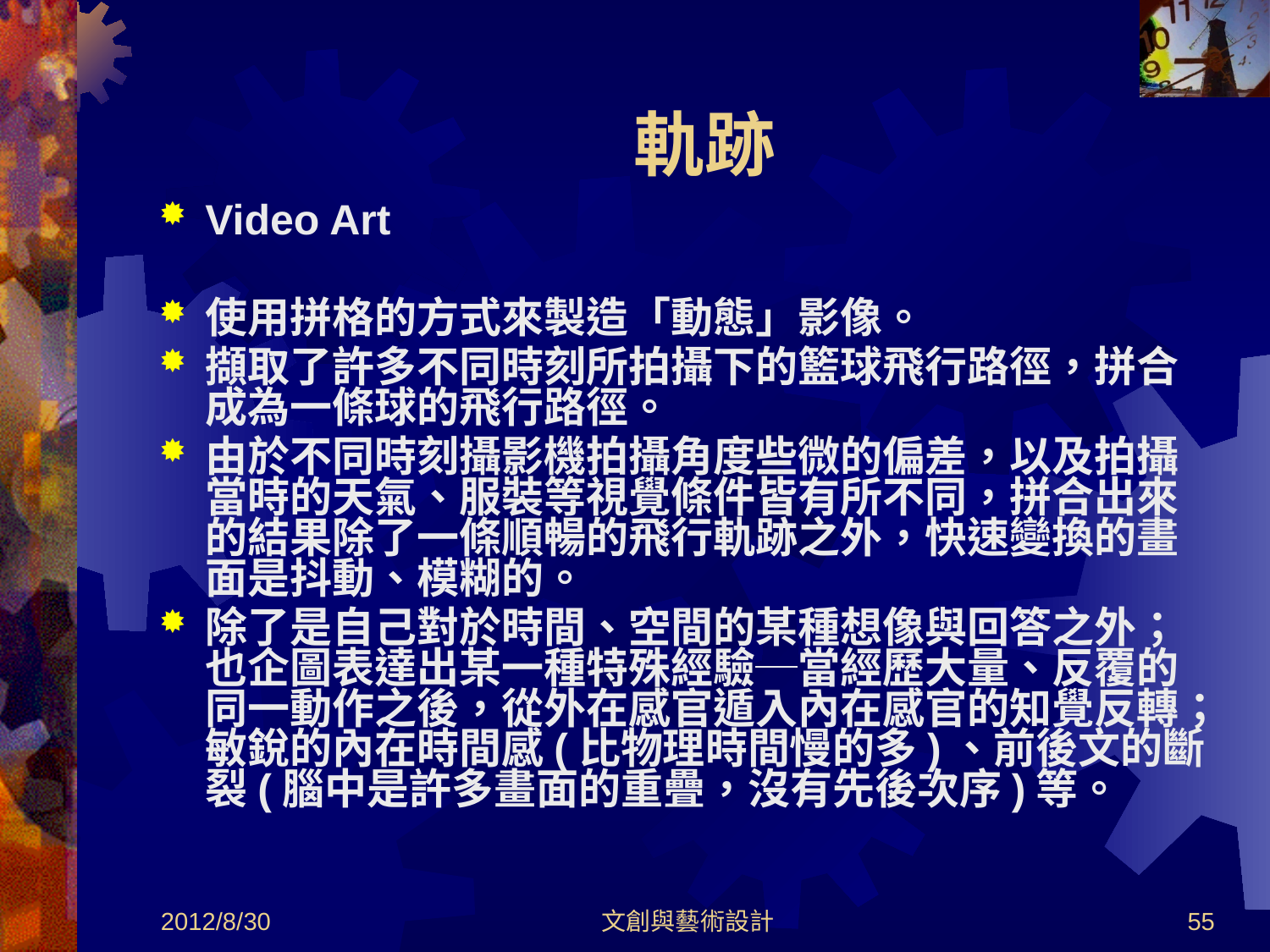

# 軌跡
Video Art

使用拼格的方式來製造「動態」影像。
擷取了許多不同時刻所拍攝下的籃球飛行路徑，拼合成為一條球的飛行路徑。
由於不同時刻攝影機拍攝角度些微的偏差，以及拍攝當時的天氣、服裝等視覺條件皆有所不同，拼合出來的結果除了一條順暢的飛行軌跡之外，快速變換的畫面是抖動、模糊的。
除了是自己對於時間、空間的某種想像與回答之外；也企圖表達出某一種特殊經驗─當經歷大量、反覆的同一動作之後，從外在感官遁入內在感官的知覺反轉；敏銳的內在時間感(比物理時間慢的多)、前後文的斷裂(腦中是許多畫面的重疊，沒有先後次序)等。

2012/8/30
文創與藝術設計
55